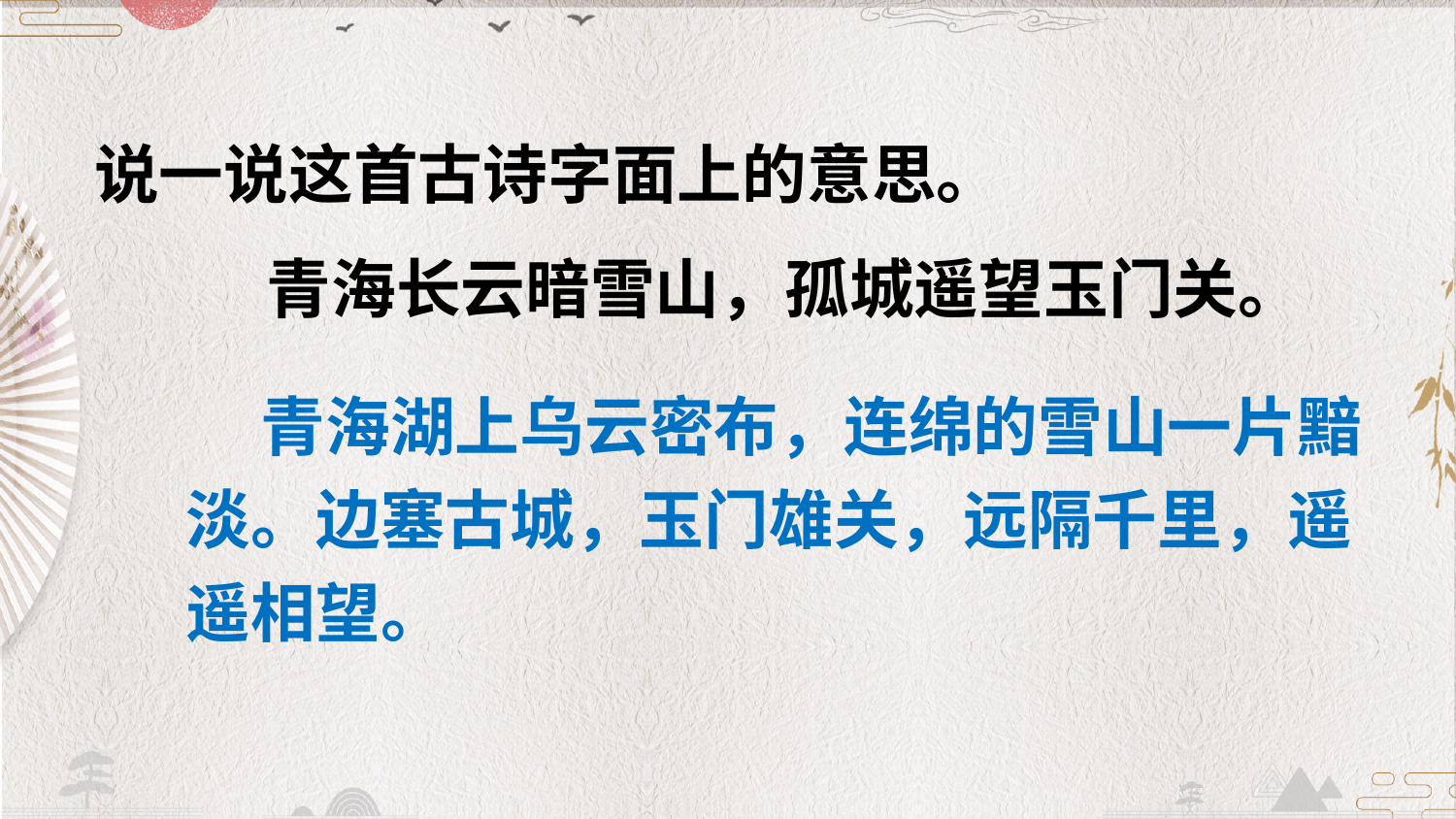

说一说这首古诗字面上的意思。
青海长云暗雪山，孤城遥望玉门关。
    青海湖上乌云密布，连绵的雪山一片黯淡。边塞古城，玉门雄关，远隔千里，遥遥相望。